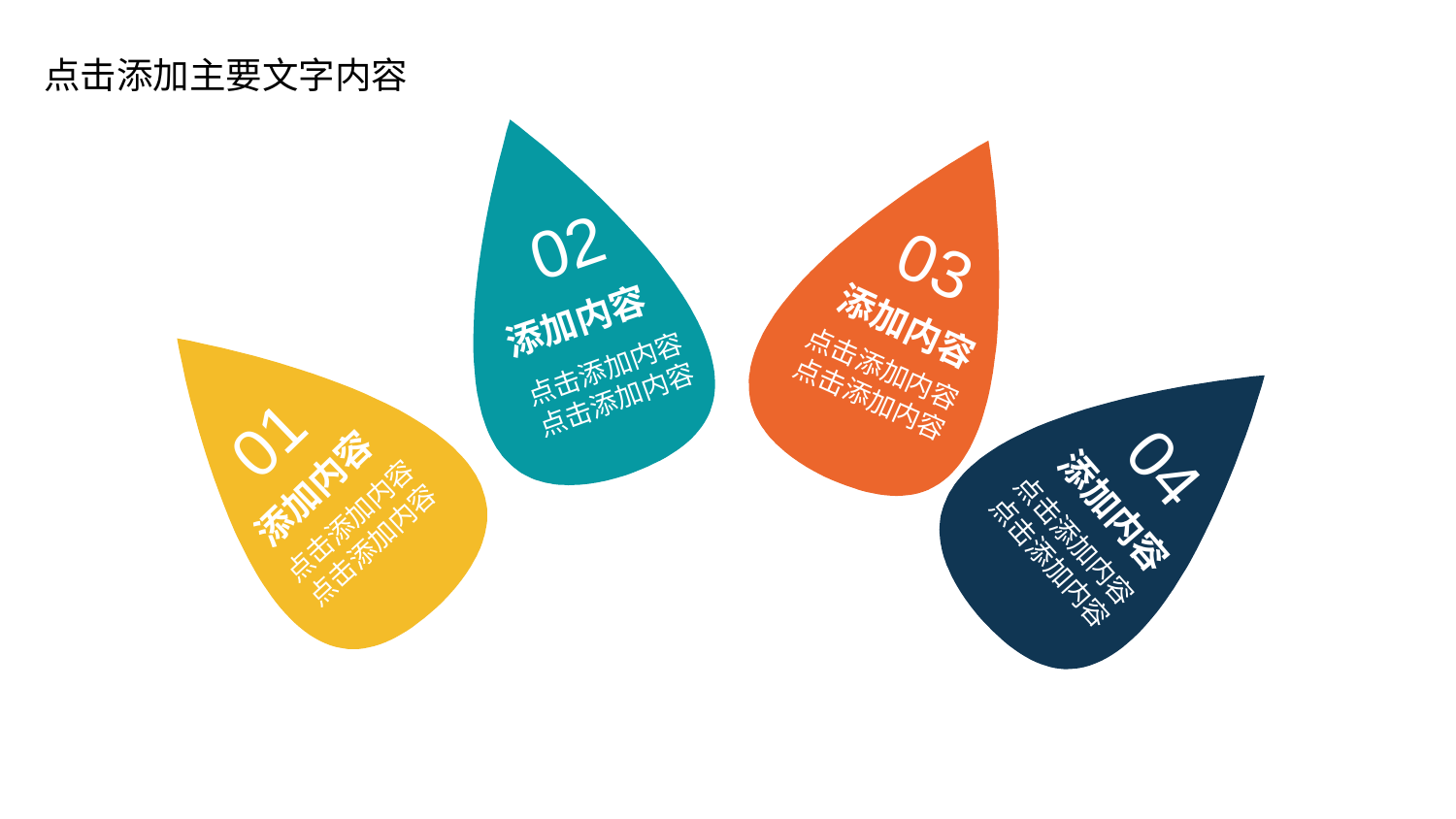

02
添加内容
点击添加内容
点击添加内容

03
添加内容
点击添加内容
点击添加内容

01
添加内容
点击添加内容
点击添加内容

04
添加内容
点击添加内容
点击添加内容